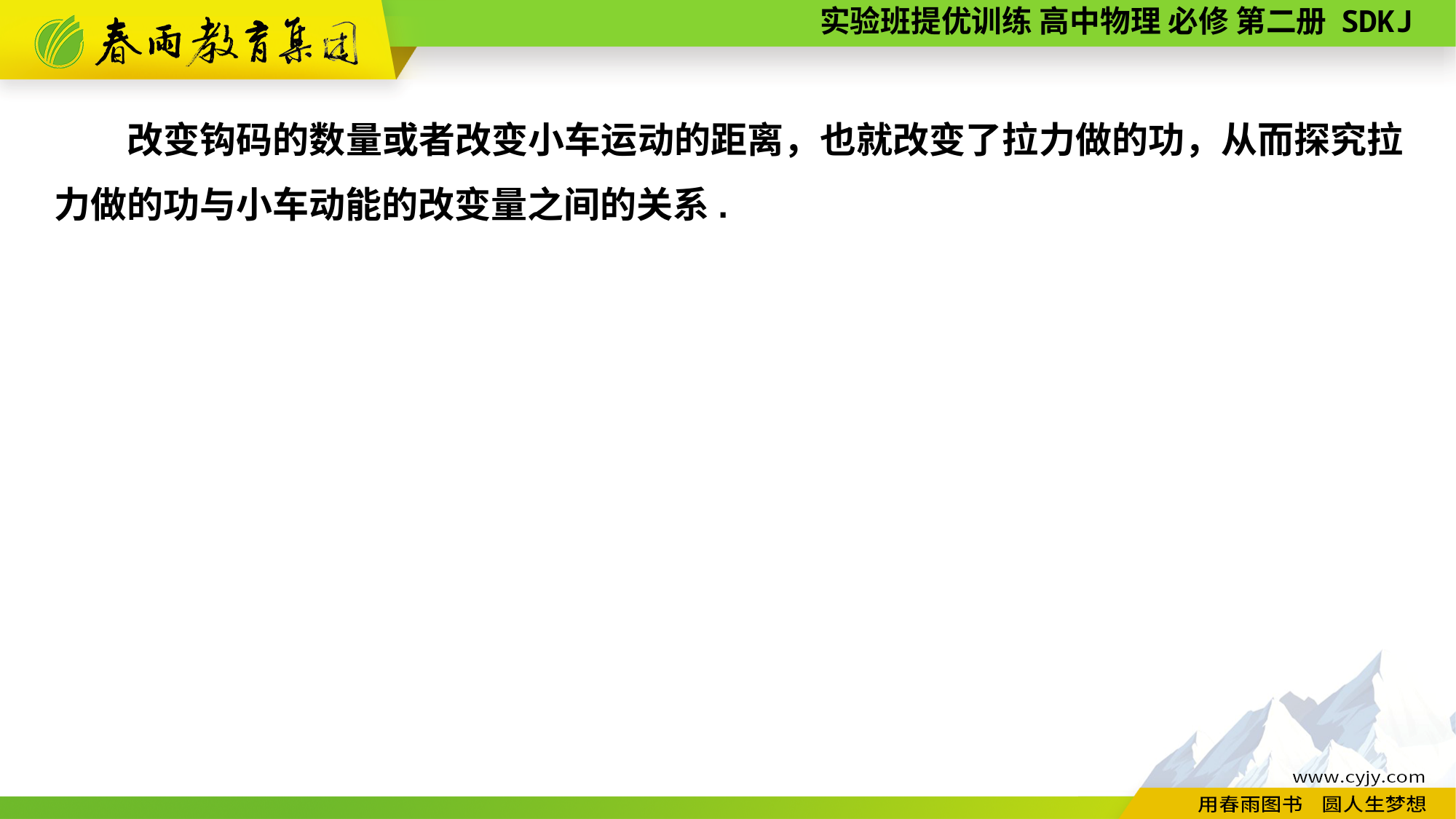

改变钩码的数量或者改变小车运动的距离，也就改变了拉力做的功，从而探究拉力做的功与小车动能的改变量之间的关系.